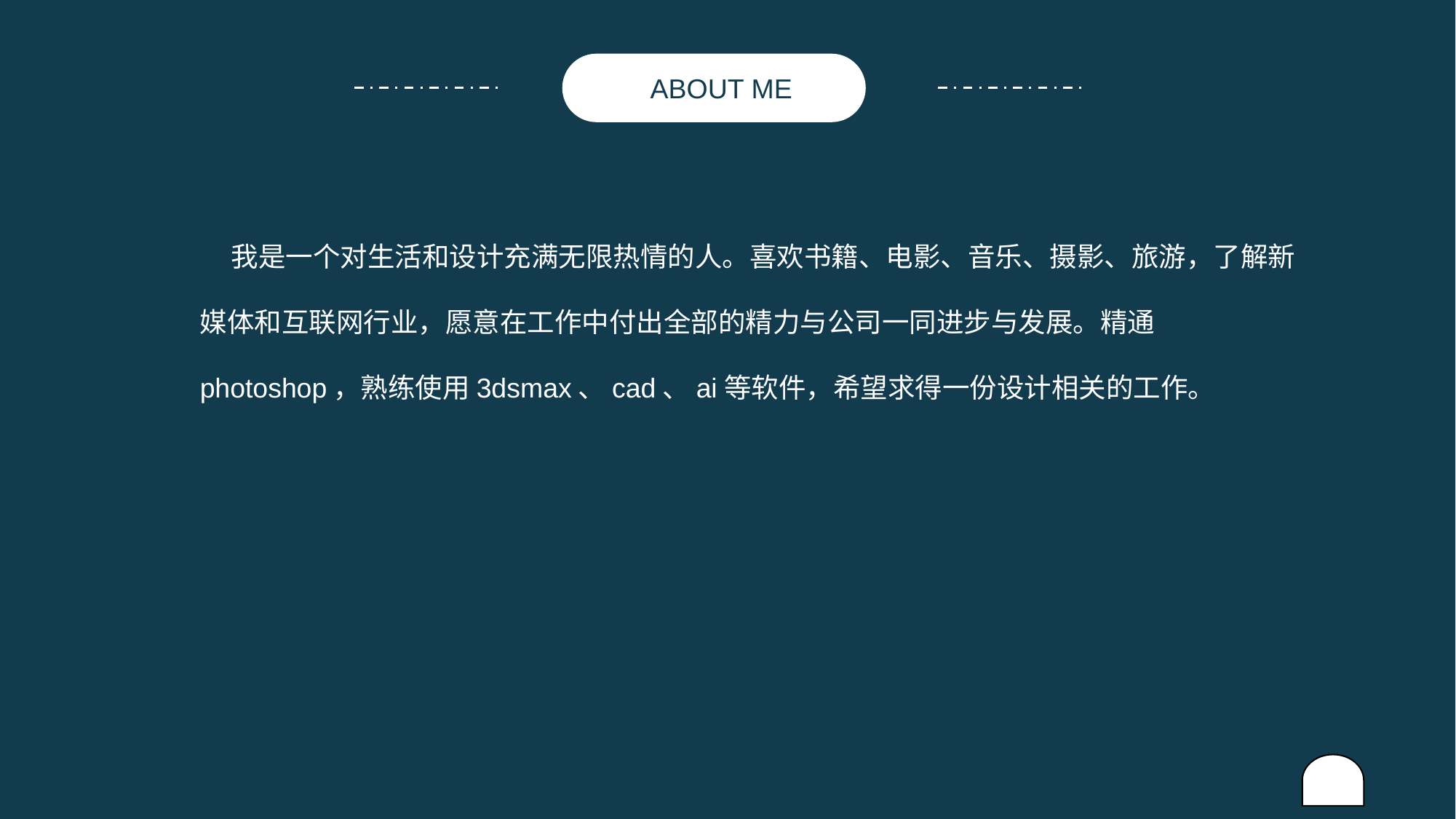

ABOUT ME
    我是一个对生活和设计充满无限热情的人。喜欢书籍、电影、音乐、摄影、旅游，了解新媒体和互联网行业，愿意在工作中付出全部的精力与公司一同进步与发展。精通photoshop，熟练使用3dsmax、cad、ai等软件，希望求得一份设计相关的工作。
3
yanshifu